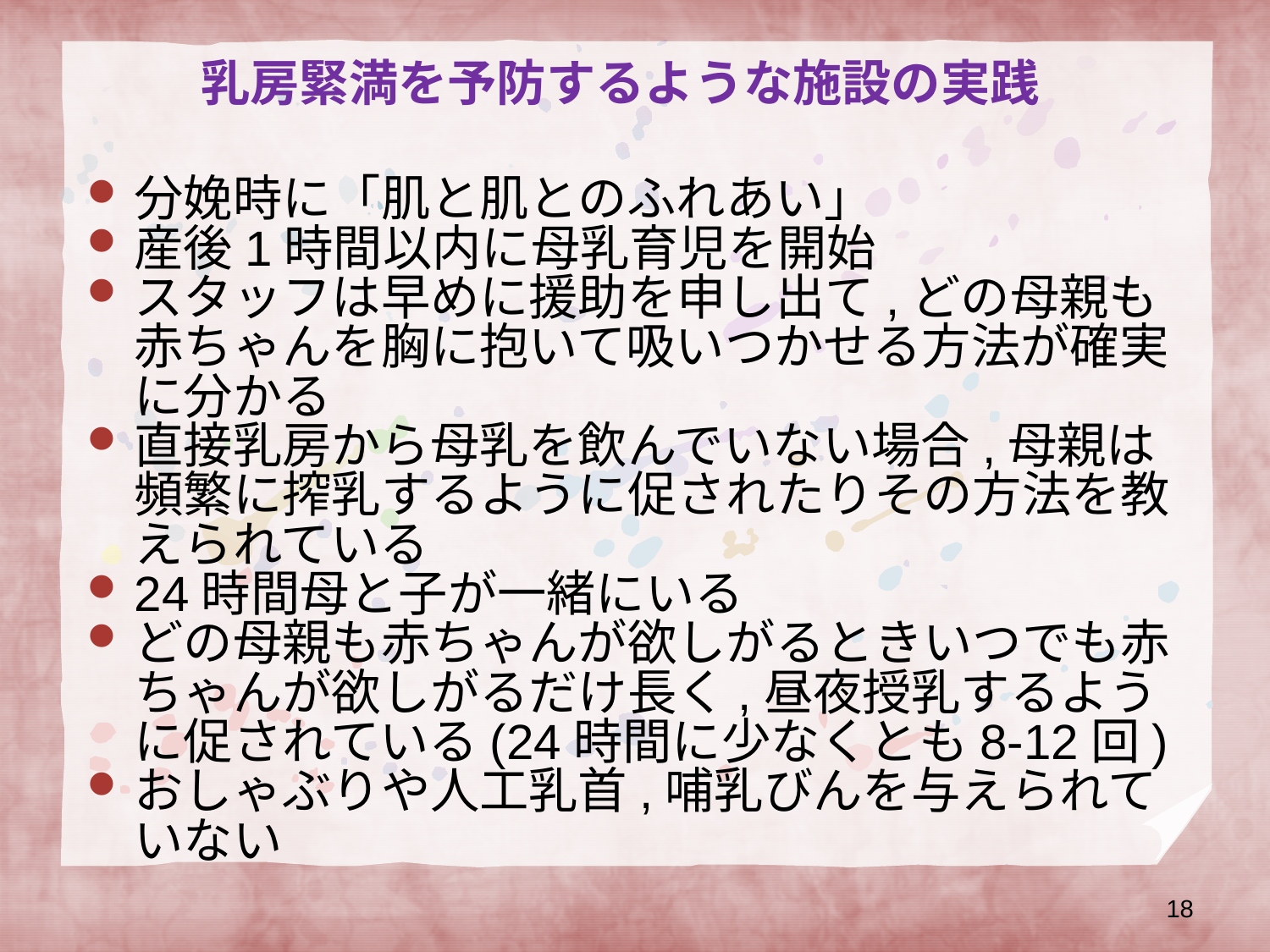

# 乳房緊満を予防するような施設の実践
分娩時に「肌と肌とのふれあい」
産後1時間以内に母乳育児を開始
スタッフは早めに援助を申し出て,どの母親も赤ちゃんを胸に抱いて吸いつかせる方法が確実に分かる
直接乳房から母乳を飲んでいない場合,母親は頻繁に搾乳するように促されたりその方法を教えられている
24時間母と子が一緒にいる
どの母親も赤ちゃんが欲しがるときいつでも赤ちゃんが欲しがるだけ長く,昼夜授乳するように促されている(24時間に少なくとも8-12回)
おしゃぶりや人工乳首,哺乳びんを与えられていない

18